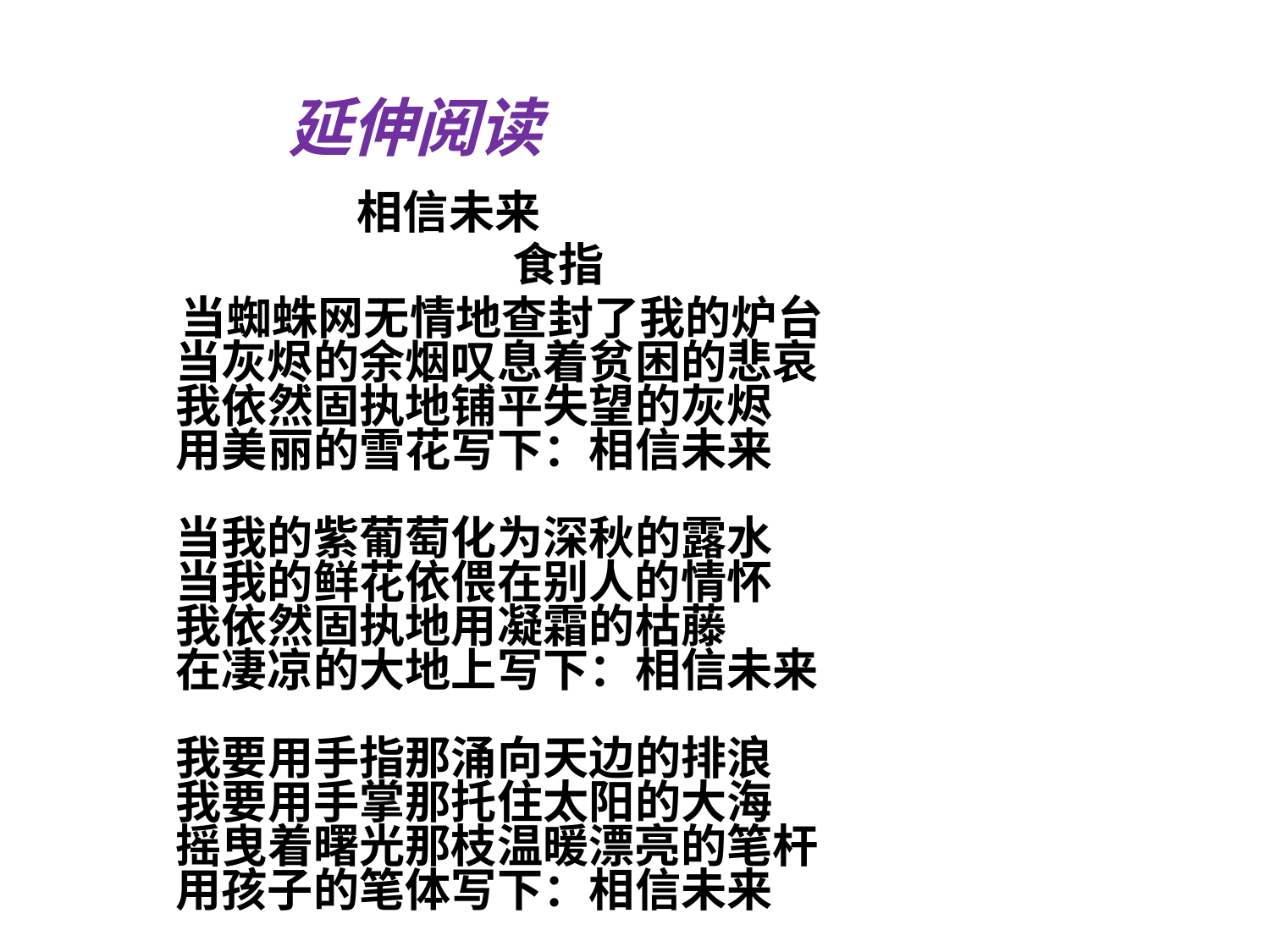

# 延伸阅读
                      相信未来
                                     食指
     当蜘蛛网无情地查封了我的炉台
 当灰烬的余烟叹息着贫困的悲哀
 我依然固执地铺平失望的灰烬
 用美丽的雪花写下：相信未来
 当我的紫葡萄化为深秋的露水
 当我的鲜花依偎在别人的情怀
 我依然固执地用凝霜的枯藤
 在凄凉的大地上写下：相信未来
 我要用手指那涌向天边的排浪
 我要用手掌那托住太阳的大海
 摇曳着曙光那枝温暖漂亮的笔杆
 用孩子的笔体写下：相信未来